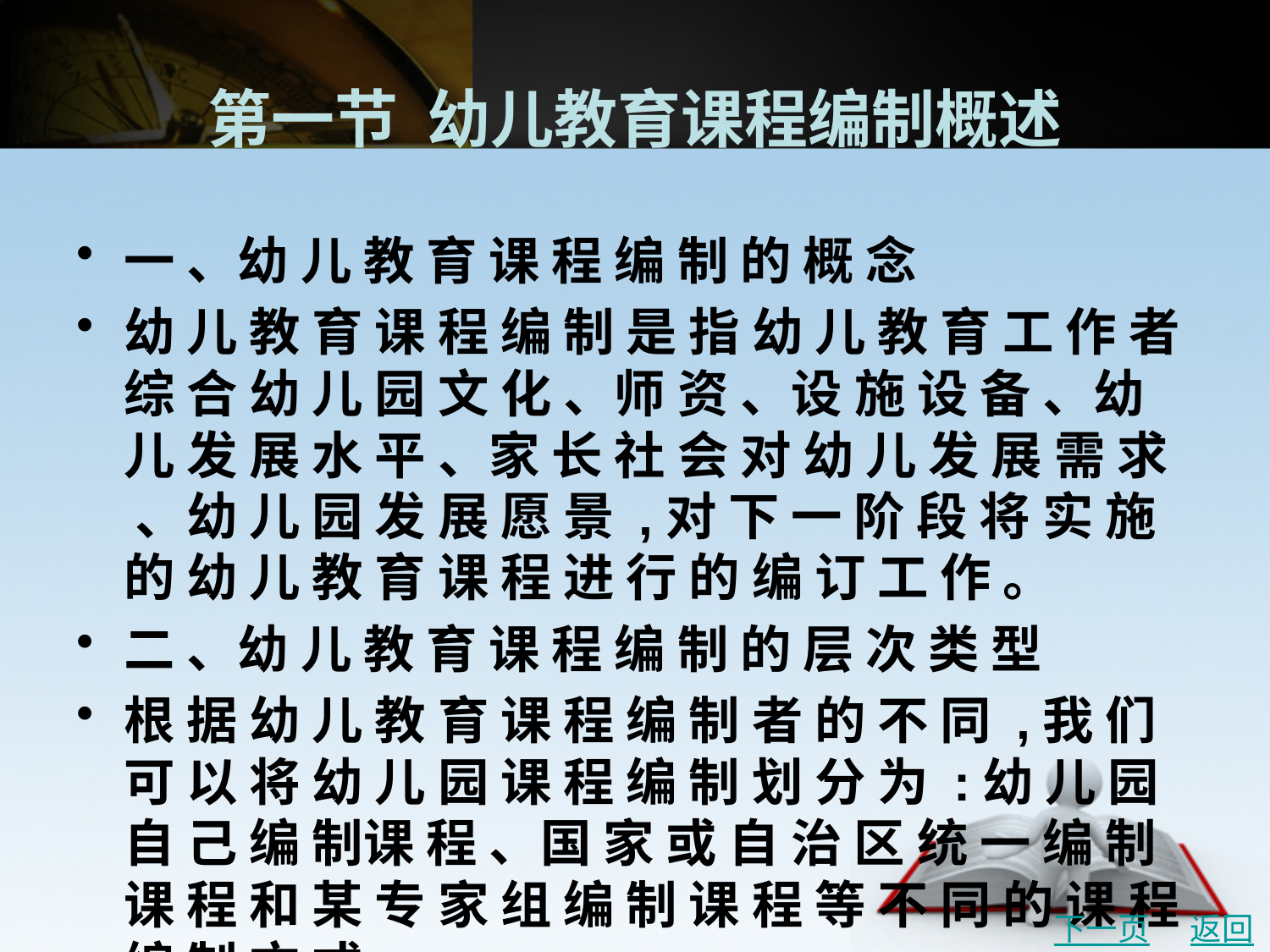

# 第一节  幼儿教育课程编制概述
一 、幼 儿 教 育 课 程 编 制 的 概 念
幼 儿 教 育 课 程 编 制 是 指 幼 儿 教 育 工 作 者 综 合 幼 儿 园 文 化 、师 资 、设 施 设 备 、幼 儿 发 展 水 平 、家 长 社 会 对 幼 儿 发 展 需 求 、幼 儿 园 发 展 愿 景 ,对 下 一 阶 段 将 实 施 的 幼 儿 教 育 课 程 进 行 的 编 订 工 作 。
二 、幼 儿 教 育 课 程 编 制 的 层 次 类 型
根 据 幼 儿 教 育 课 程 编 制 者 的 不 同 ,我 们 可 以 将 幼 儿 园 课 程 编 制 划 分 为 :幼 儿 园 自 己 编 制课 程 、国 家 或 自 治 区 统 一 编 制 课 程 和 某 专 家 组 编 制 课 程 等 不 同 的 课 程 编 制 方 式 。

下一页
返回